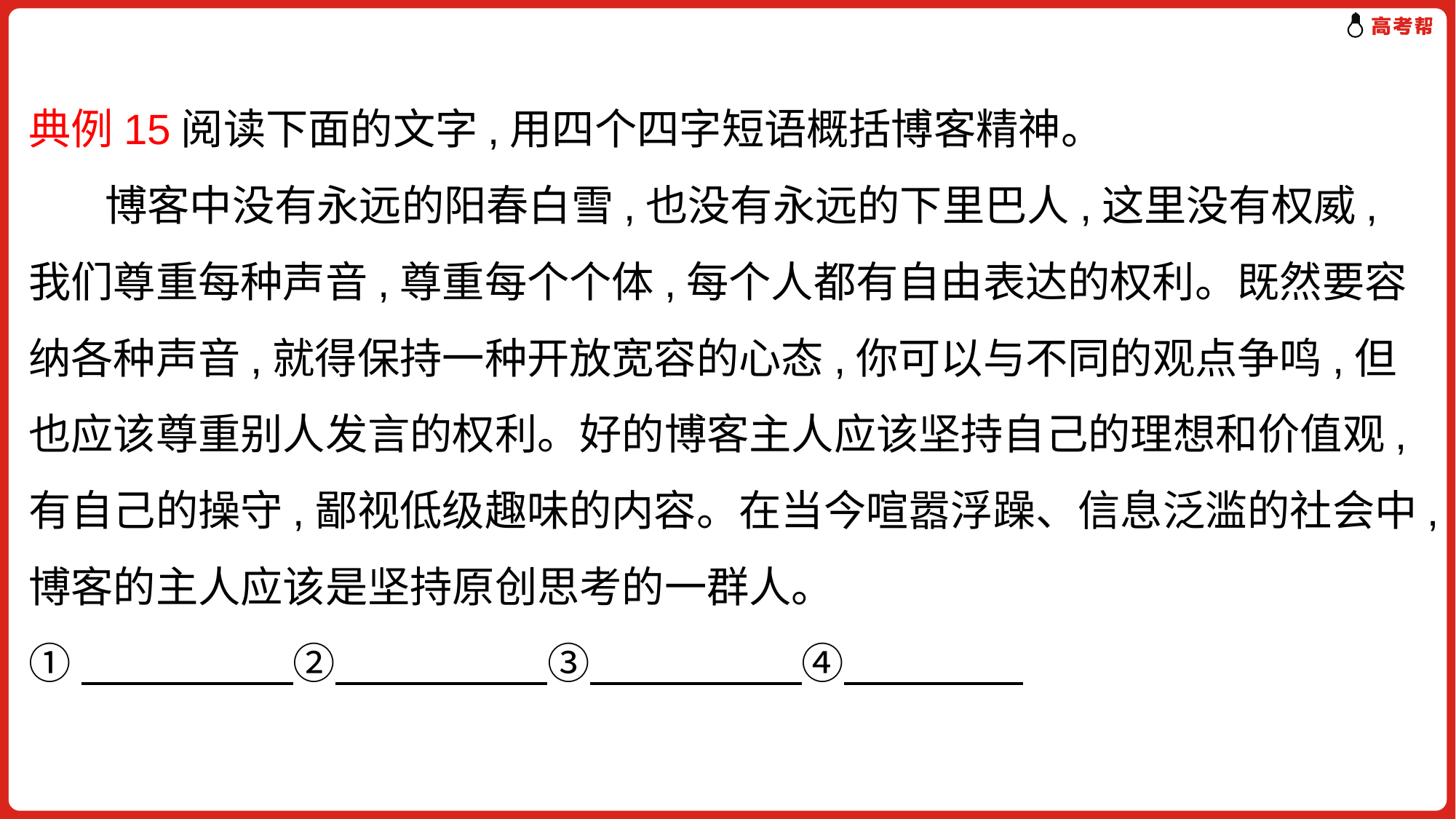

典例15阅读下面的文字,用四个四字短语概括博客精神。
       博客中没有永远的阳春白雪,也没有永远的下里巴人,这里没有权威,我们尊重每种声音,尊重每个个体,每个人都有自由表达的权利。既然要容纳各种声音,就得保持一种开放宽容的心态,你可以与不同的观点争鸣,但也应该尊重别人发言的权利。好的博客主人应该坚持自己的理想和价值观,有自己的操守,鄙视低级趣味的内容。在当今喧嚣浮躁、信息泛滥的社会中,博客的主人应该是坚持原创思考的一群人。
①　　　　　②　　　　　③　　　　　④